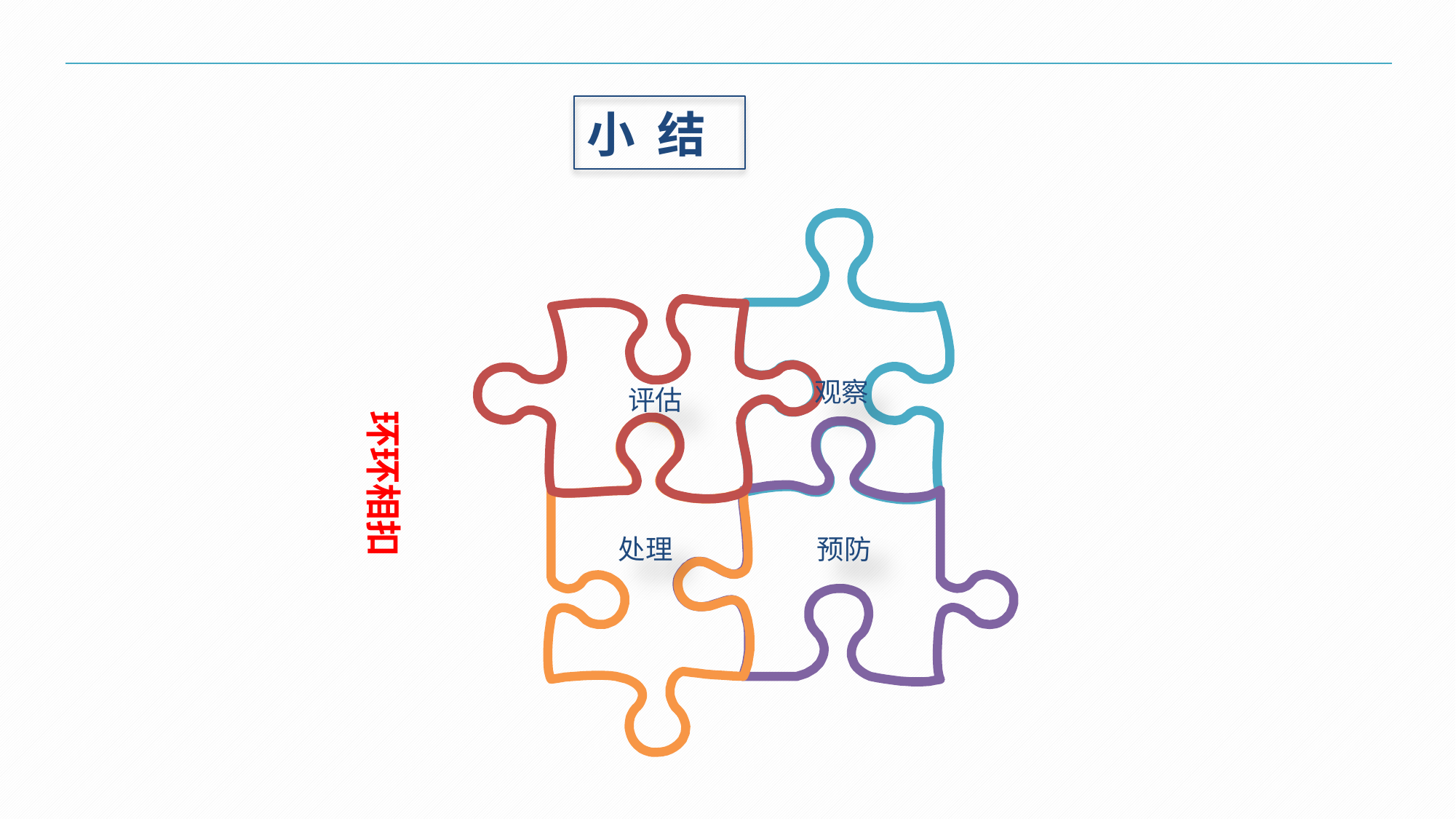

小  结

观察
评估
环环相扣
处理
预防